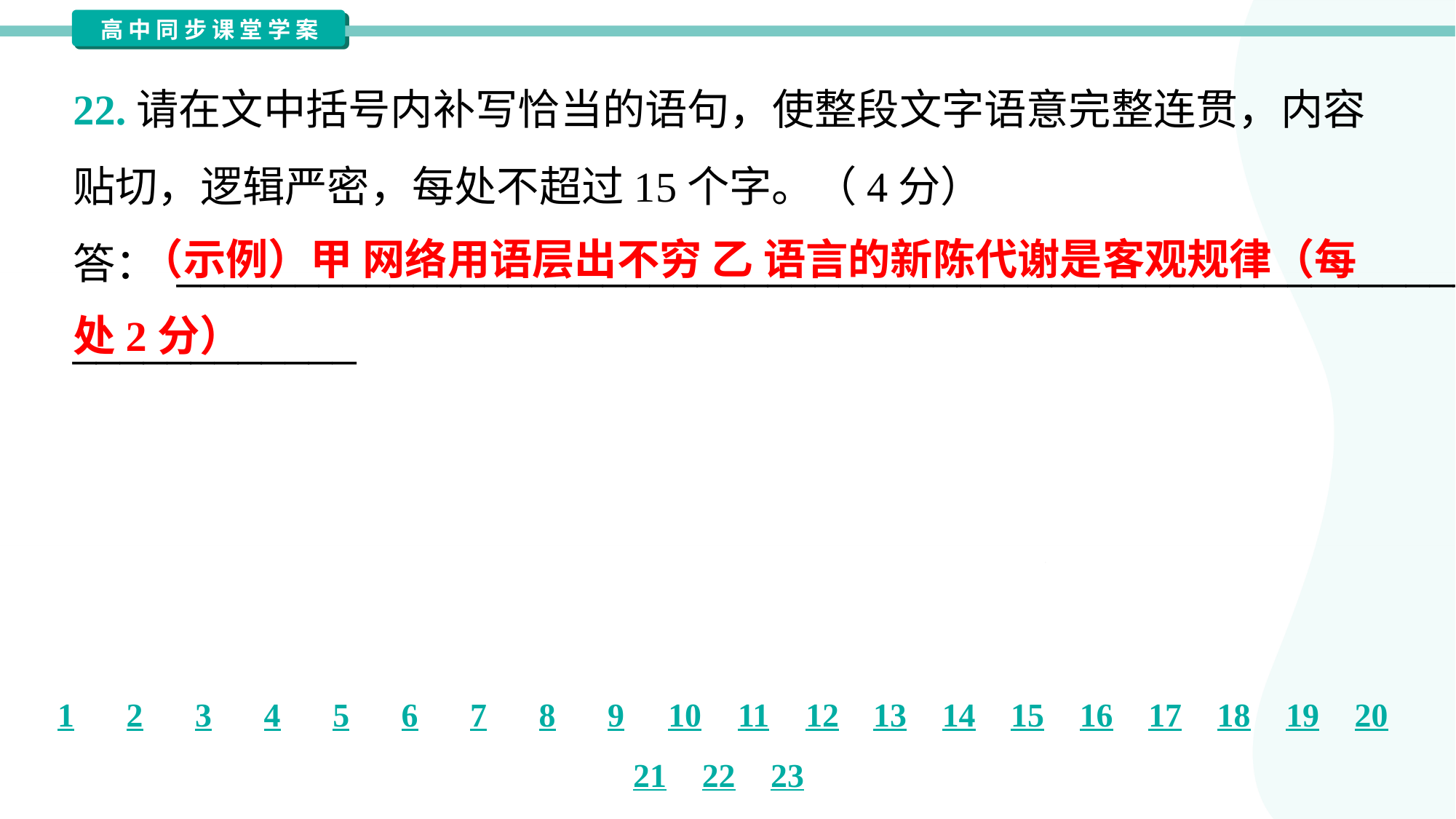

22.请在文中括号内补写恰当的语句，使整段文字语意完整连贯，内容
贴切，逻辑严密，每处不超过15个字。（4分）
答： ________________________________________________________
____________
      （示例）甲 网络用语层出不穷 乙 语言的新陈代谢是客观规律（每处2分）